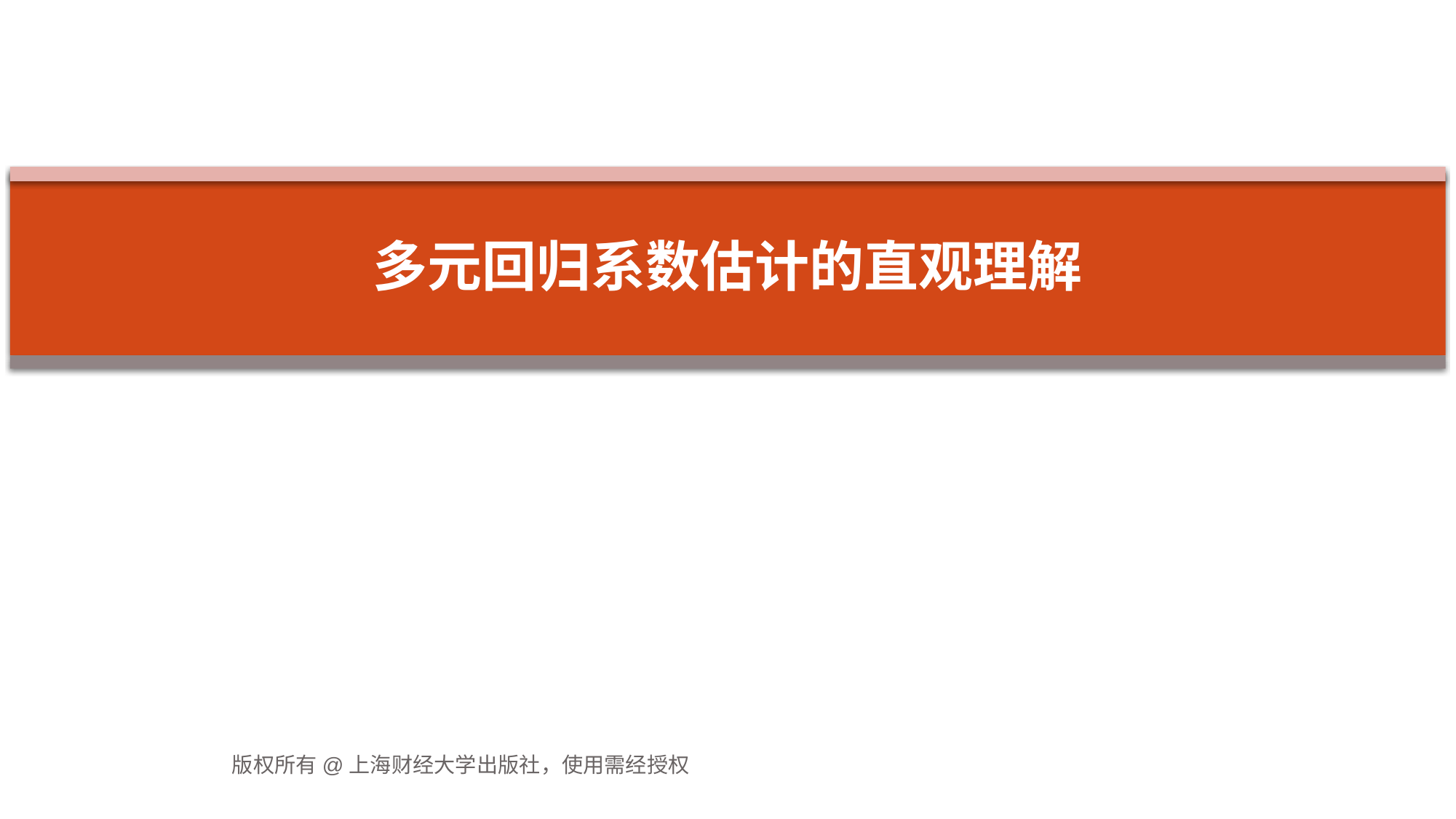

# 多元回归系数估计的直观理解

版权所有@上海财经大学出版社，使用需经授权